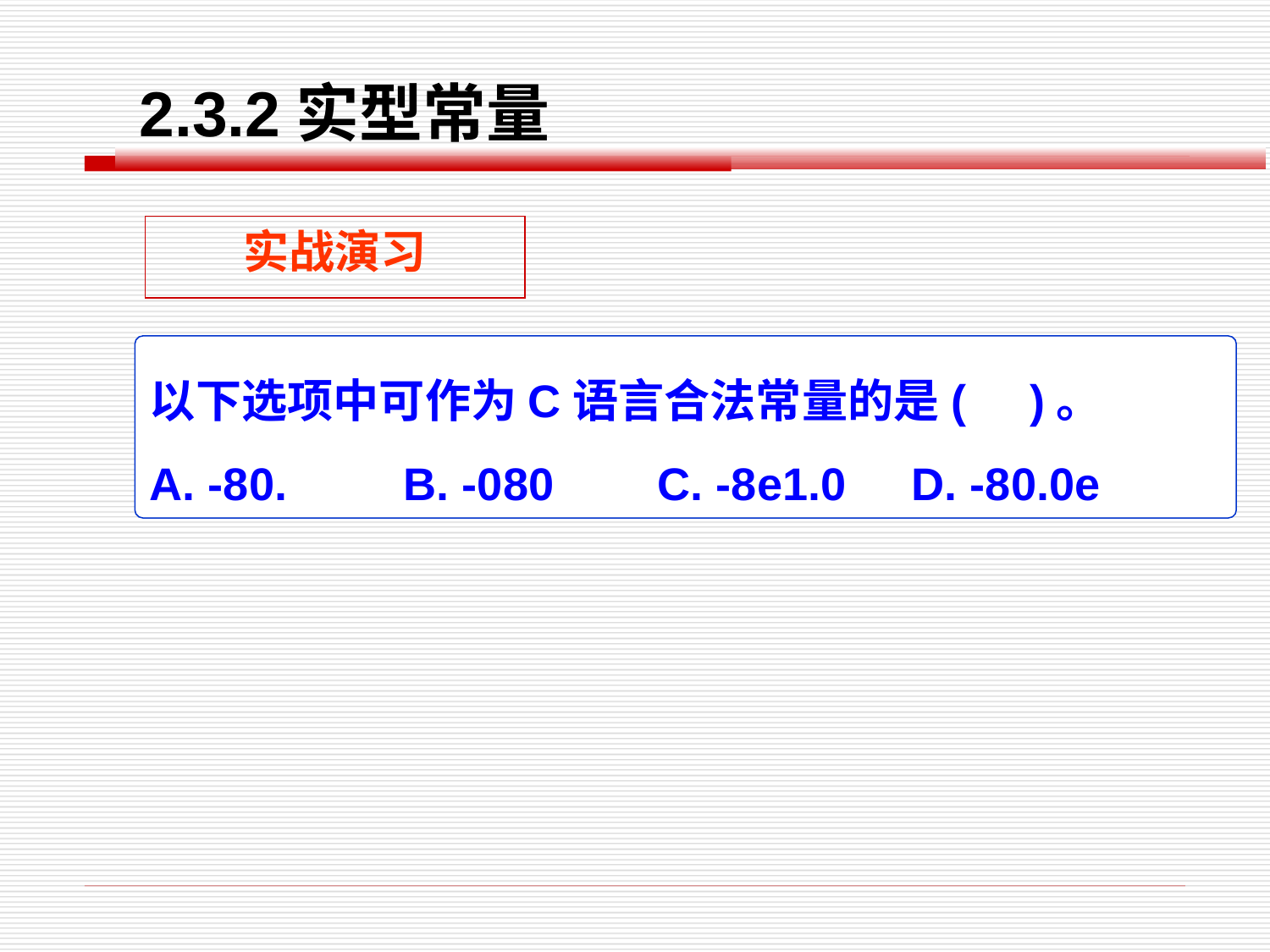

2.3.2实型常量

实战演习
以下选项中可作为C语言合法常量的是(     )。
A. -80.	B. -080	C. -8e1.0	D. -80.0e